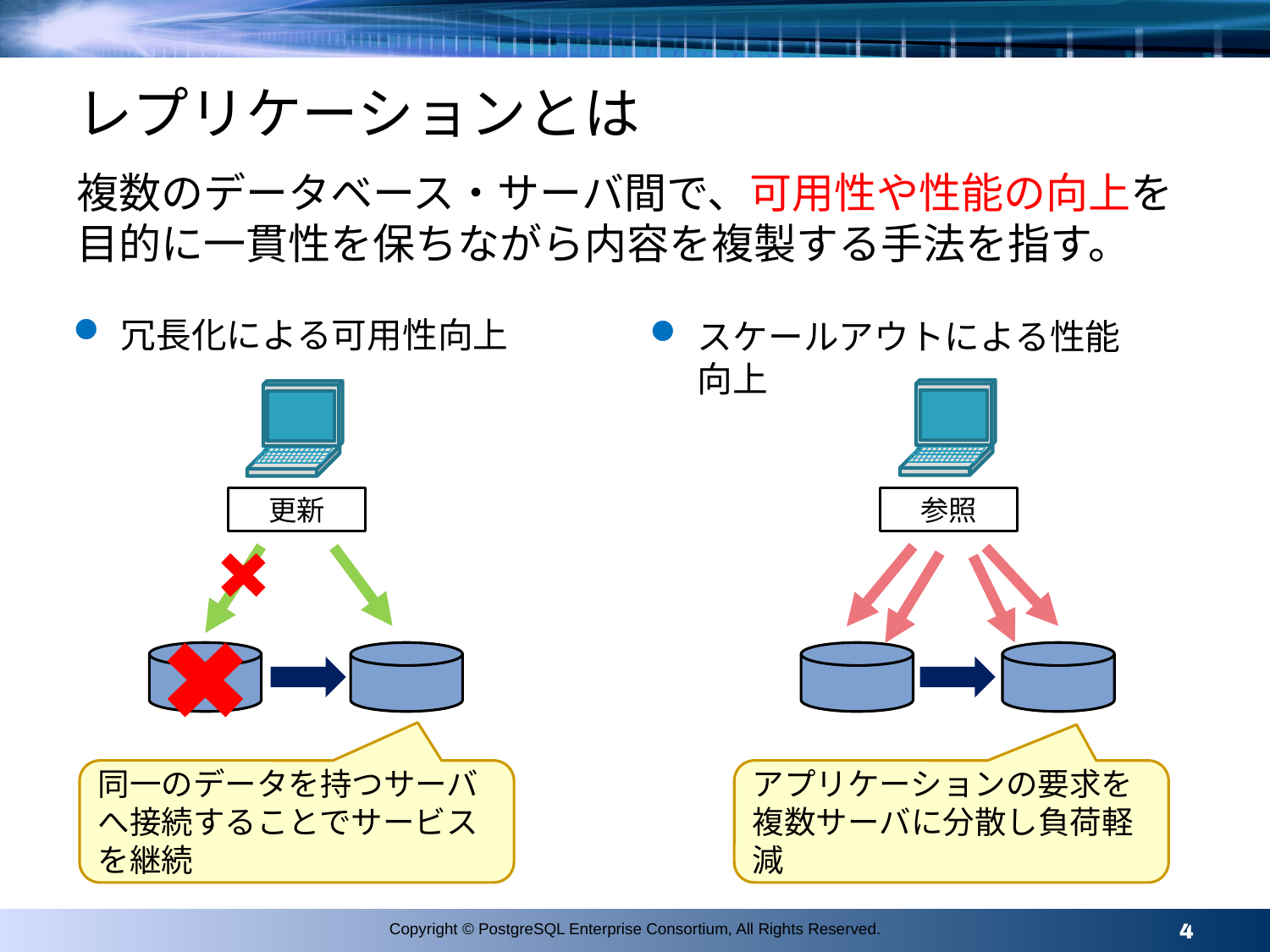

# レプリケーションとは
複数のデータベース・サーバ間で、可用性や性能の向上を目的に一貫性を保ちながら内容を複製する手法を指す。
冗長化による可用性向上
スケールアウトによる性能向上

更新
参照

同一のデータを持つサーバへ接続することでサービスを継続
アプリケーションの要求を
複数サーバに分散し負荷軽減
4